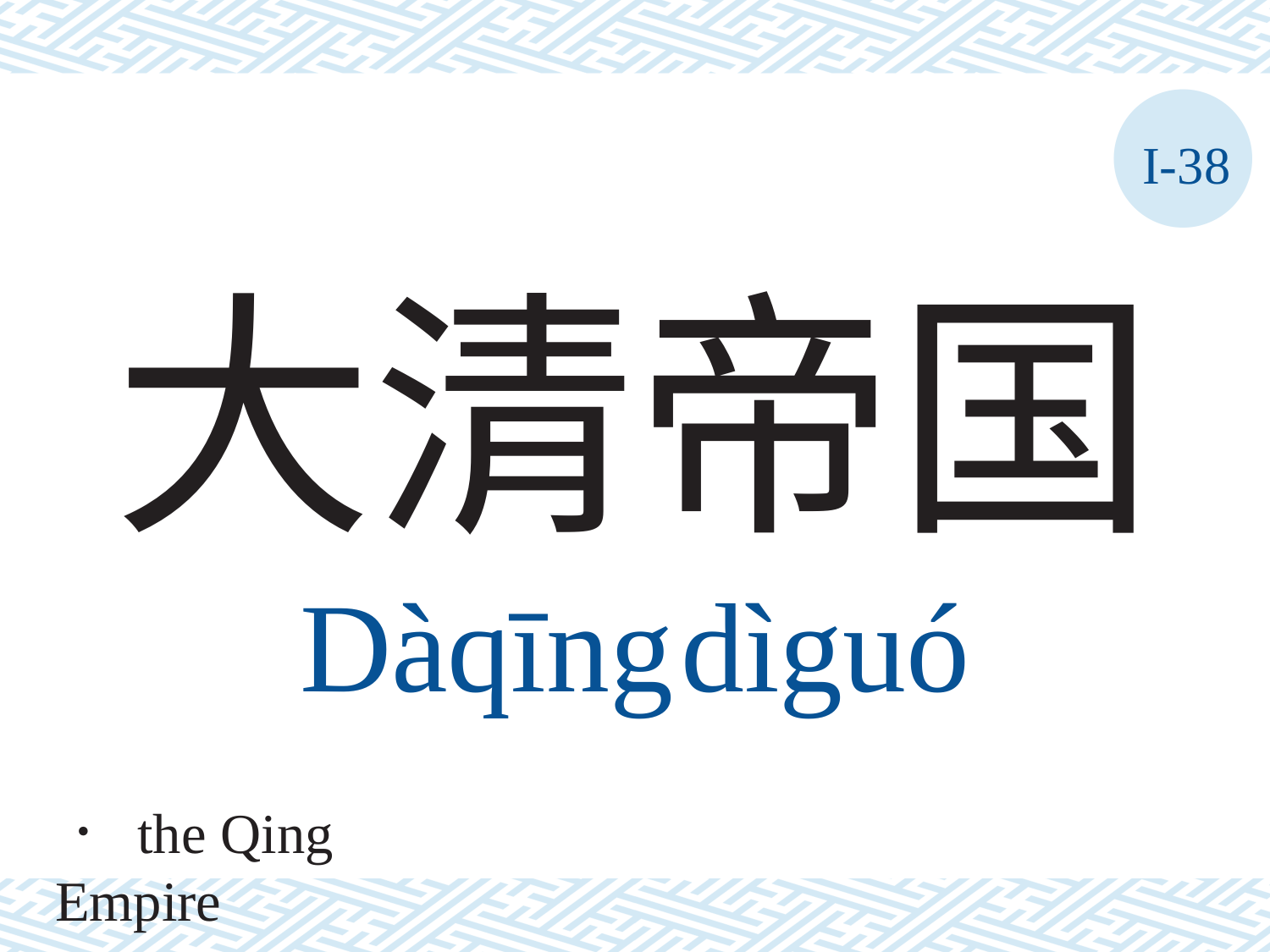

I-38
# 大清帝国 Dàqīng	dìguó
． the Qing Empire